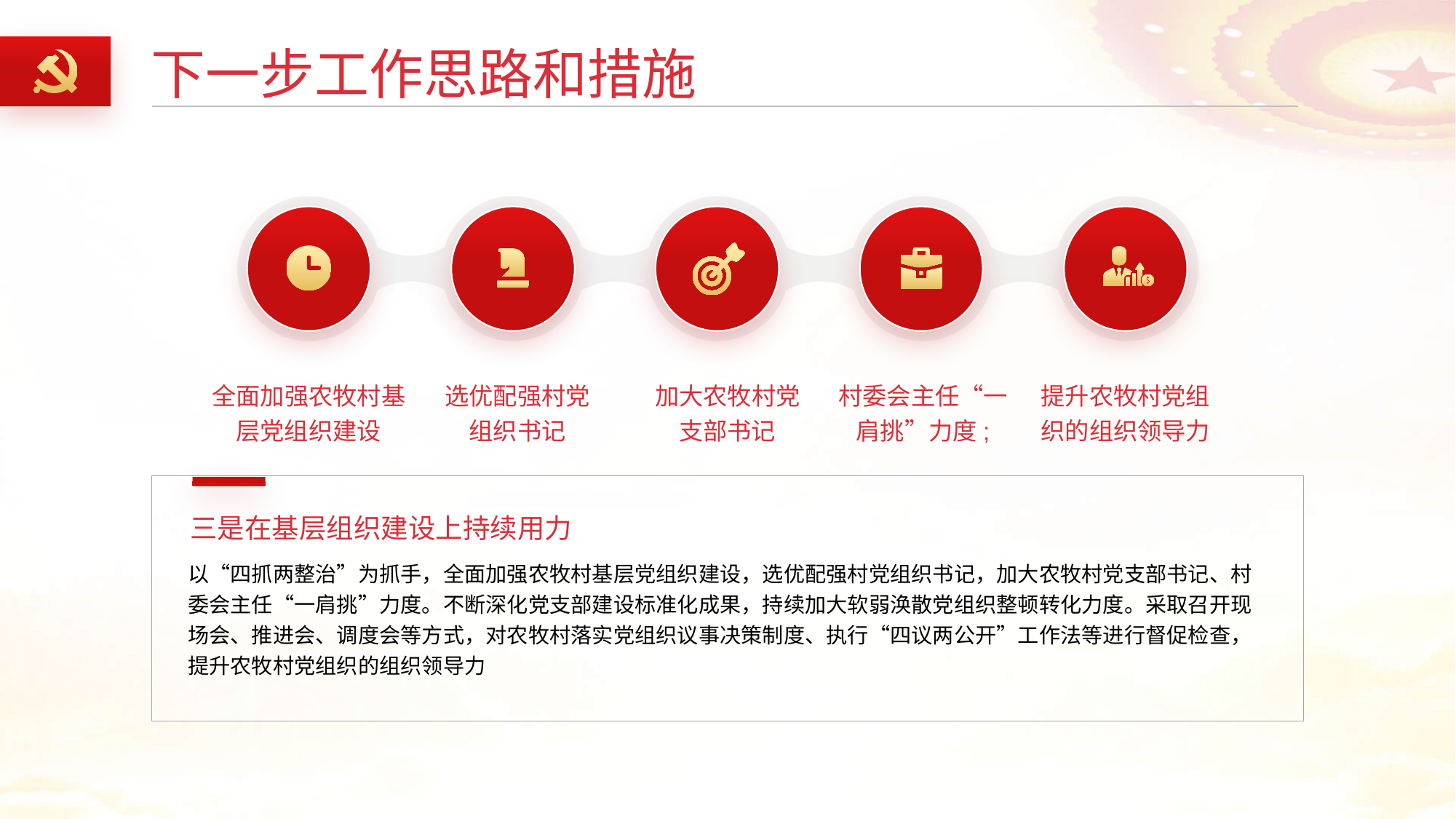

下一步工作思路和措施

全面加强农牧村基层党组织建设
选优配强村党组织书记
加大农牧村党支部书记
村委会主任“一肩挑”力度;
提升农牧村党组织的组织领导力

三是在基层组织建设上持续用力
以“四抓两整治”为抓手，全面加强农牧村基层党组织建设，选优配强村党组织书记，加大农牧村党支部书记、村委会主任“一肩挑”力度。不断深化党支部建设标准化成果，持续加大软弱涣散党组织整顿转化力度。采取召开现场会、推进会、调度会等方式，对农牧村落实党组织议事决策制度、执行“四议两公开”工作法等进行督促检查，提升农牧村党组织的组织领导力